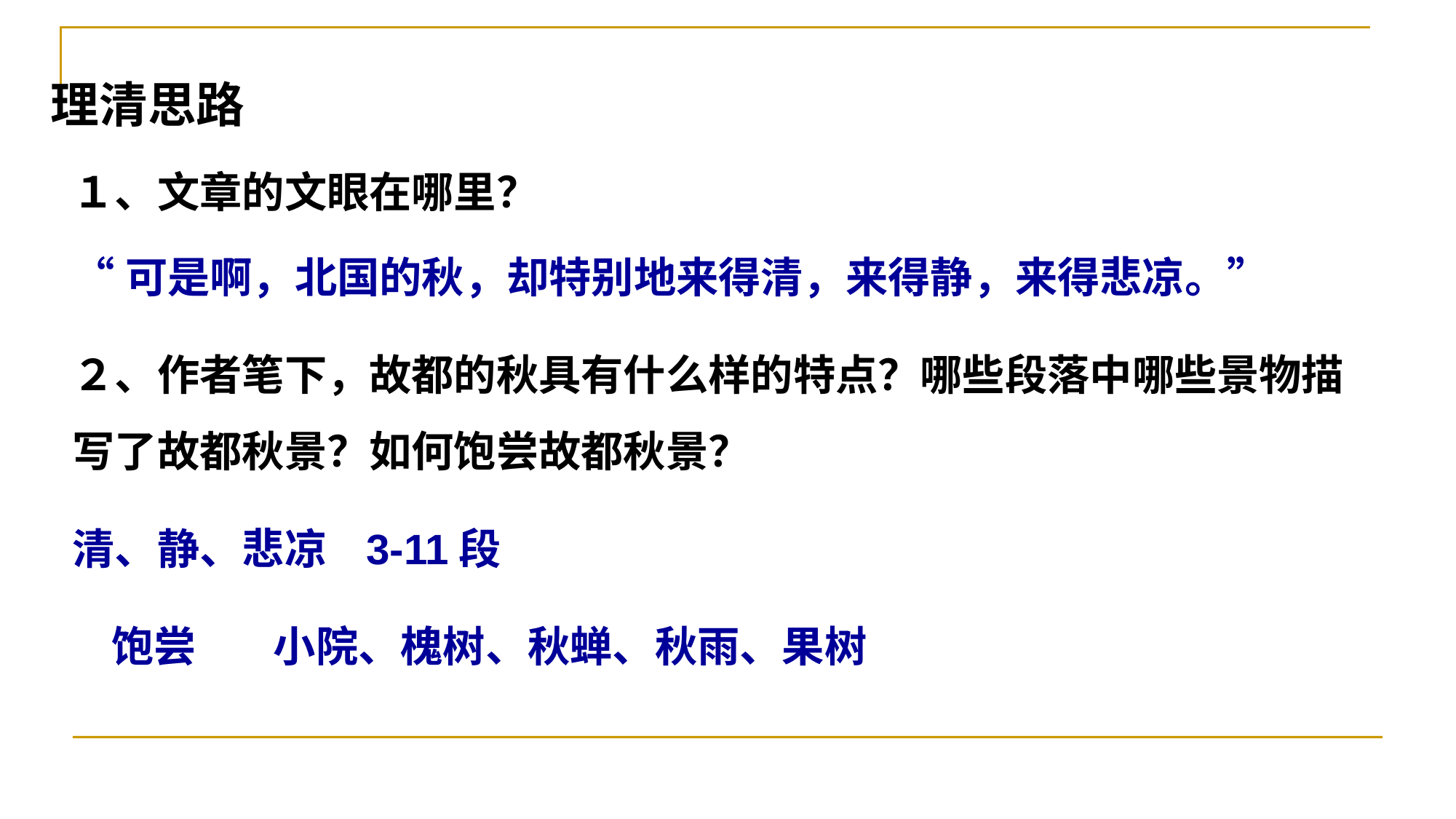

理清思路
１、文章的文眼在哪里？
“可是啊，北国的秋，却特别地来得清，来得静，来得悲凉。”
２、作者笔下，故都的秋具有什么样的特点？哪些段落中哪些景物描写了故都秋景？如何饱尝故都秋景？
清、静、悲凉   3-11段
   饱尝        小院、槐树、秋蝉、秋雨、果树